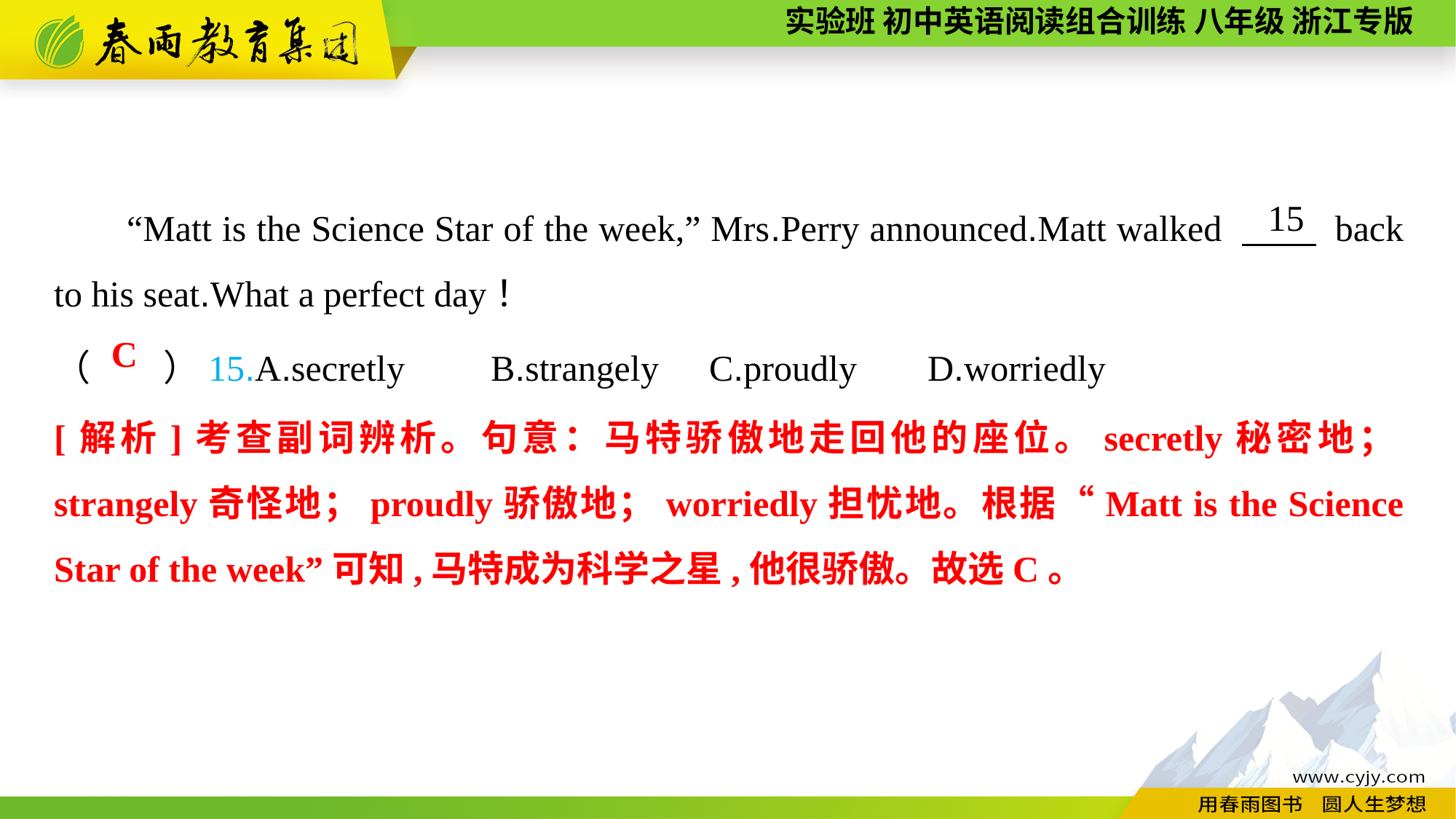

“Matt is the Science Star of the week,” Mrs.Perry announced.Matt walked 　　 back to his seat.What a perfect day！
15
（　　）15.A.secretly	B.strangely	C.proudly	D.worriedly
C
[解析]考查副词辨析。句意：马特骄傲地走回他的座位。secretly秘密地；strangely奇怪地；proudly骄傲地；worriedly担忧地。根据“Matt is the Science Star of the week”可知,马特成为科学之星,他很骄傲。故选C。